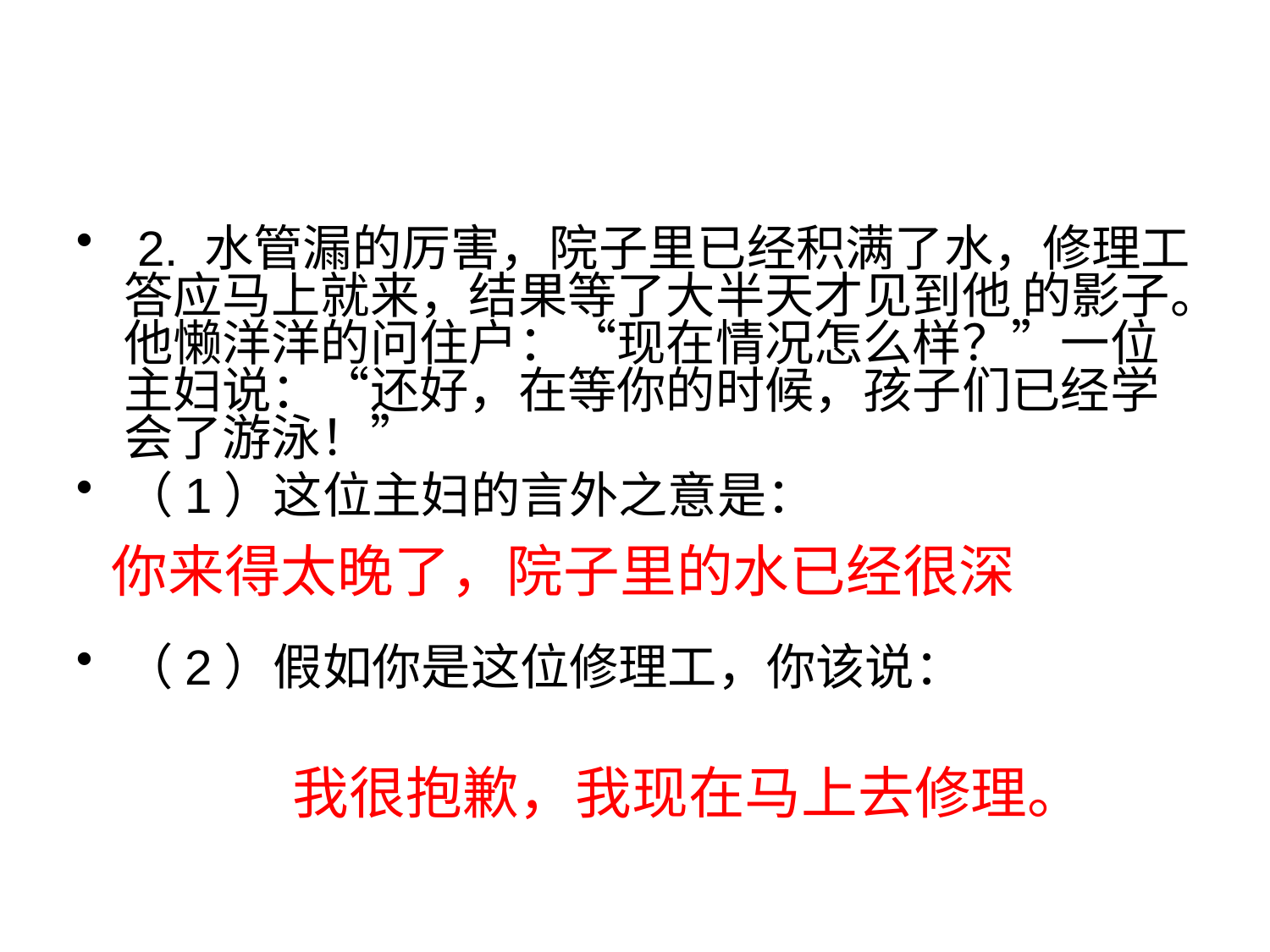

#
 2. 水管漏的厉害，院子里已经积满了水，修理工答应马上就来，结果等了大半天才见到他 的影子。他懒洋洋的问住户：“现在情况怎么样？”一位主妇说：“还好，在等你的时候，孩子们已经学会了游泳！”
（1）这位主妇的言外之意是：

（2）假如你是这位修理工，你该说：
你来得太晚了，院子里的水已经很深
我很抱歉，我现在马上去修理。